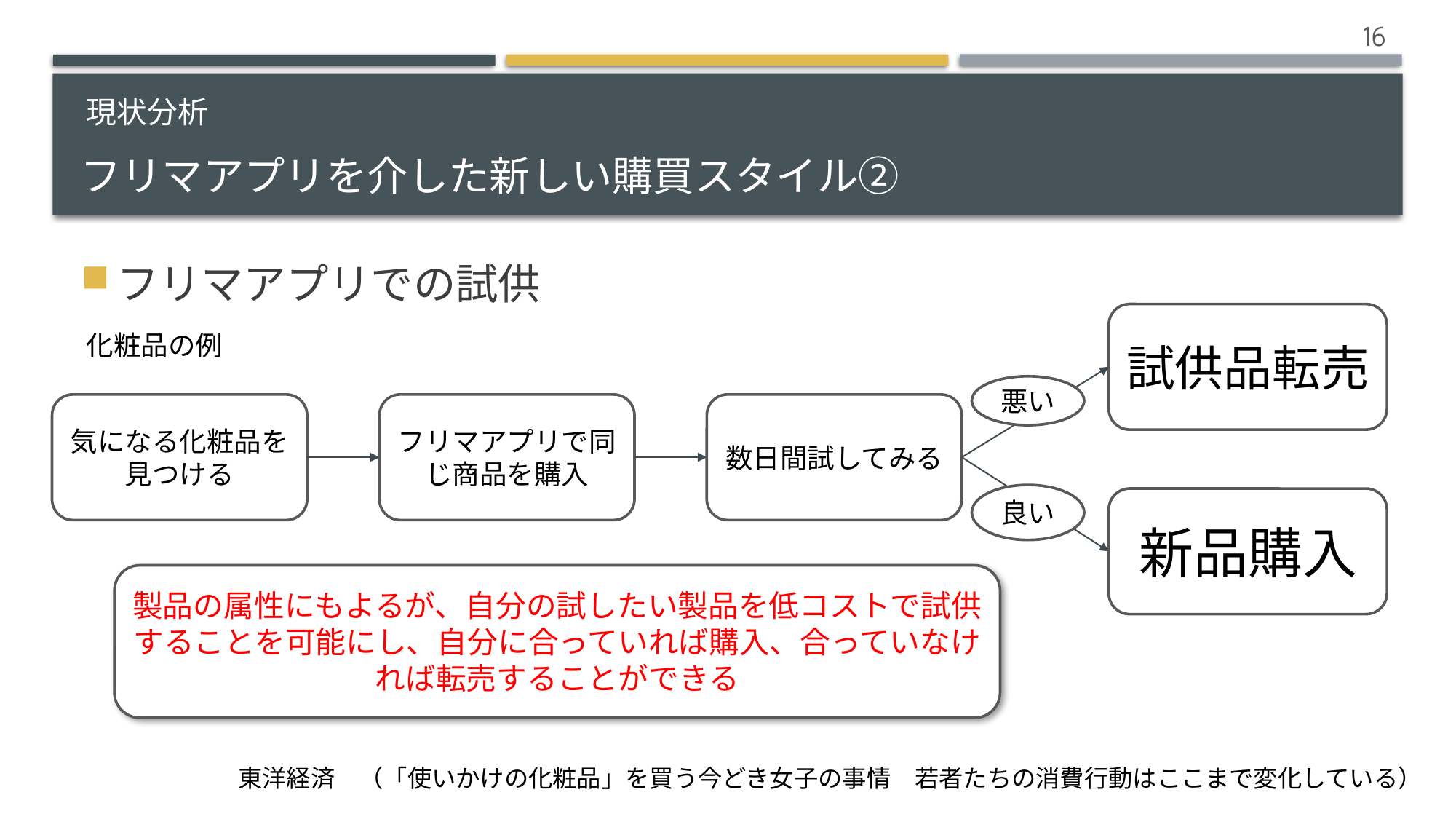

16
# フリマアプリを介した新しい購買スタイル②
現状分析
フリマアプリでの試供
試供品転売
化粧品の例
悪い
フリマアプリで同じ商品を購入
数日間試してみる
気になる化粧品を見つける
良い
新品購入
製品の属性にもよるが、自分の試したい製品を低コストで試供することを可能にし、自分に合っていれば購入、合っていなければ転売することができる
東洋経済　（「使いかけの化粧品」を買う今どき女子の事情　若者たちの消費行動はここまで変化している）